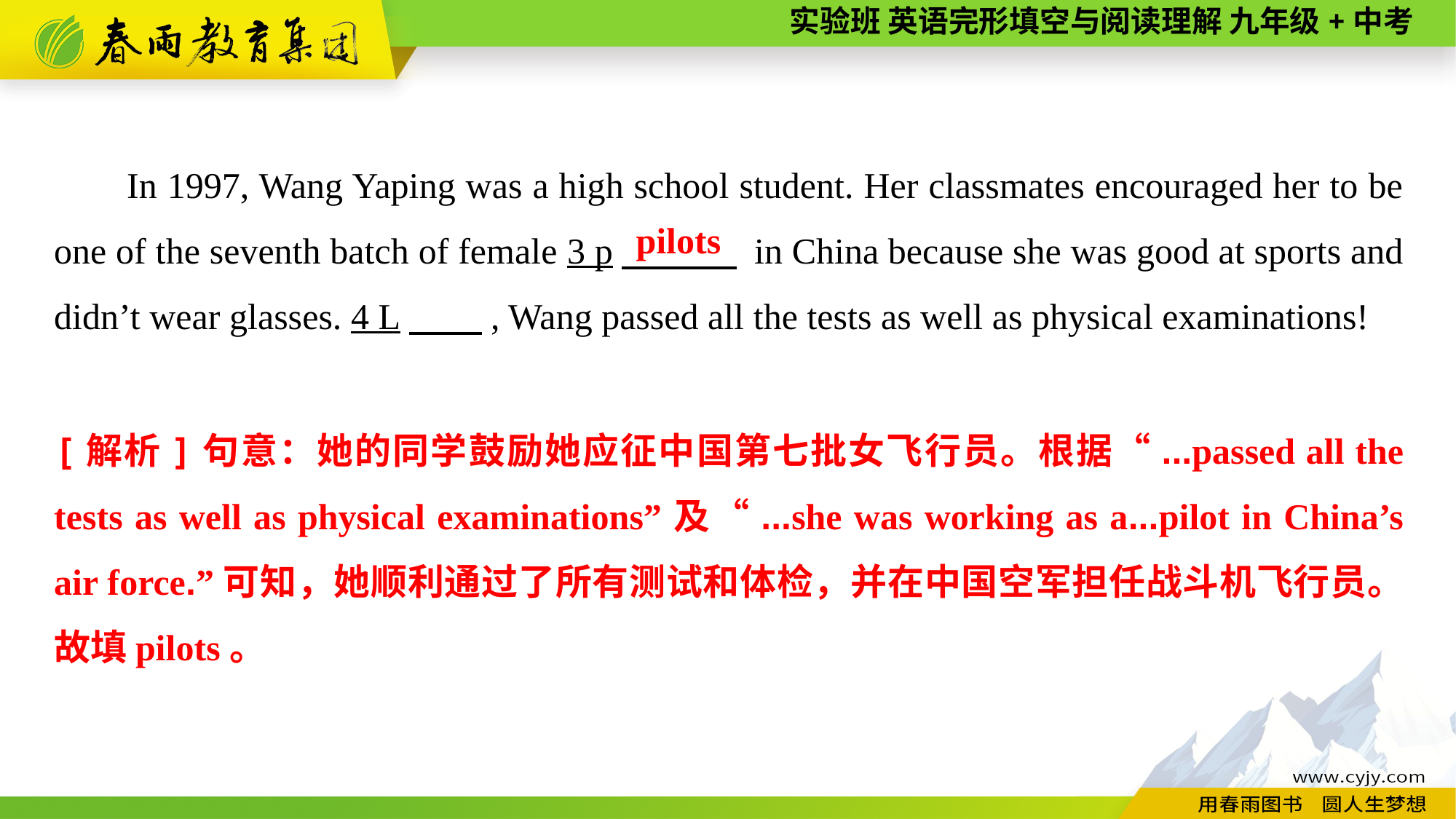

In 1997, Wang Yaping was a high school student. Her classmates encouraged her to be one of the seventh batch of female 3 p　     　 in China because she was good at sports and didn’t wear glasses. 4 L　　, Wang passed all the tests as well as physical examinations!
pilots
[解析]句意：她的同学鼓励她应征中国第七批女飞行员。根据“...passed all the tests as well as physical examinations”及“...she was working as a...pilot in China’s air force.”可知，她顺利通过了所有测试和体检，并在中国空军担任战斗机飞行员。故填pilots。